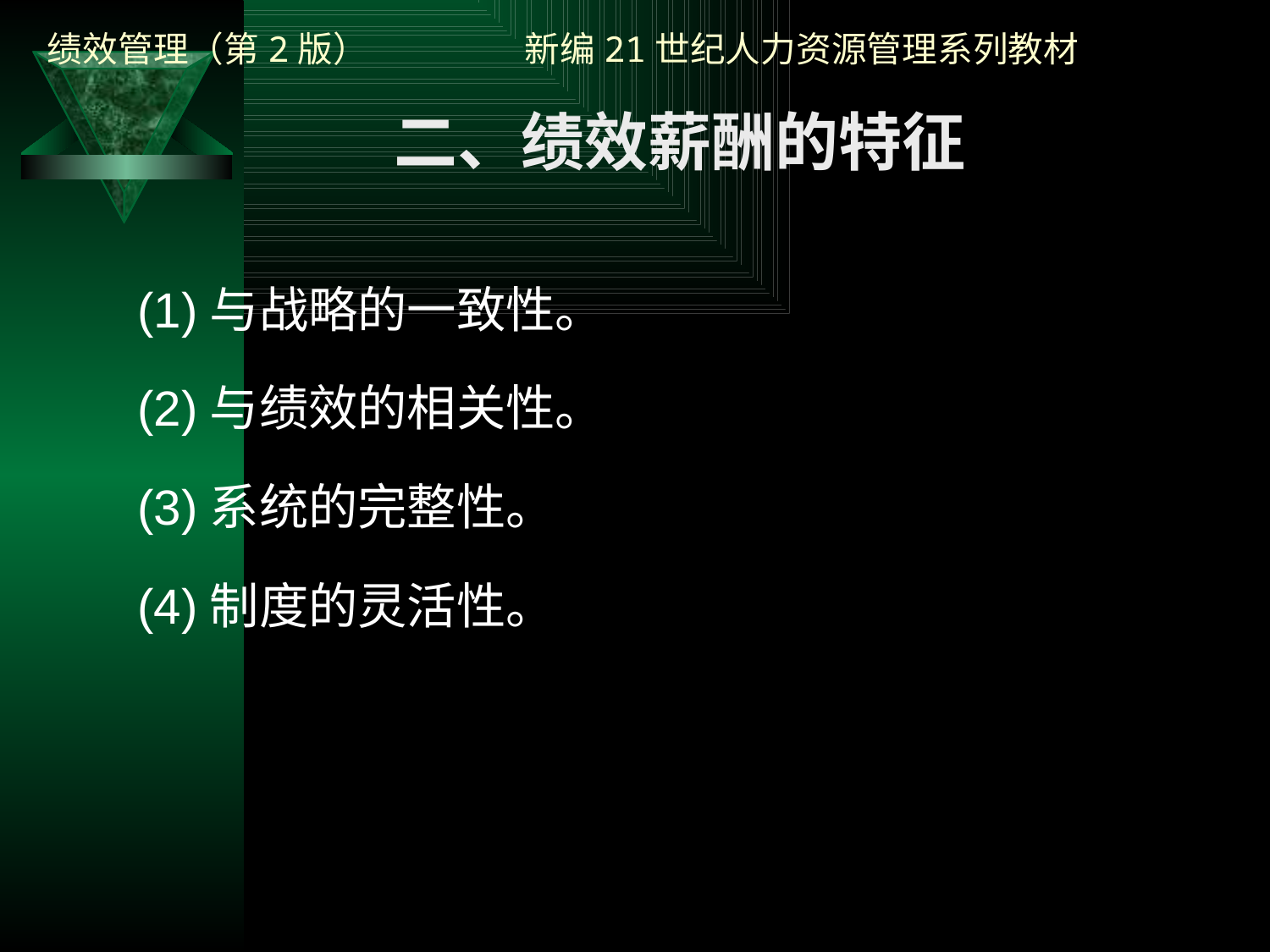

二、绩效薪酬的特征
(1)与战略的一致性。
(2)与绩效的相关性。
(3)系统的完整性。
(4)制度的灵活性。